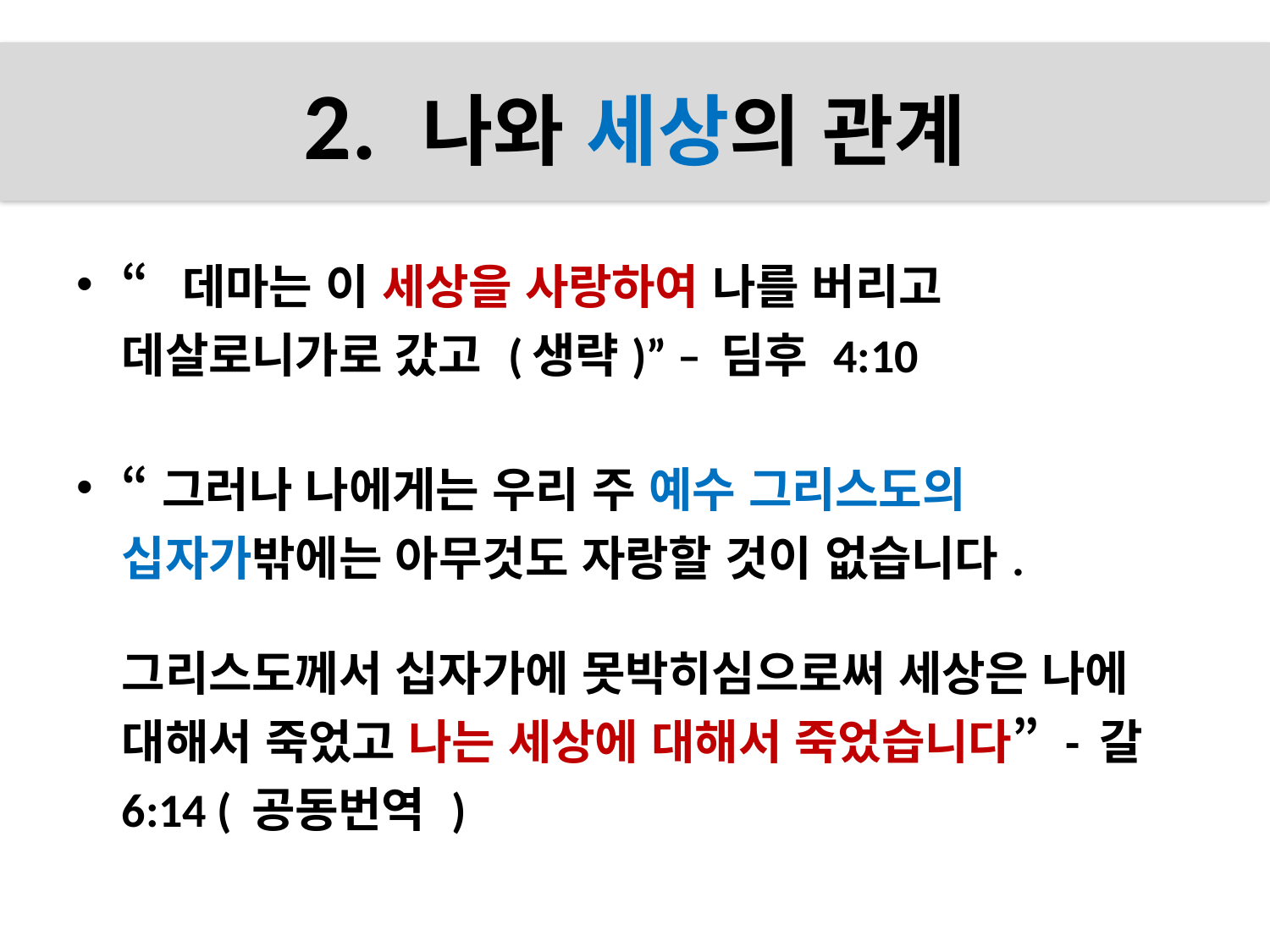

# 2. 나와 세상의 관계
“데마는 이 세상을 사랑하여 나를 버리고 데살로니가로 갔고 (생략)” – 딤후 4:10

“그러나 나에게는 우리 주 예수 그리스도의 십자가밖에는 아무것도 자랑할 것이 없습니다.
그리스도께서 십자가에 못박히심으로써 세상은 나에 대해서 죽었고 나는 세상에 대해서 죽었습니다” - 갈 6:14 ( 공동번역 )